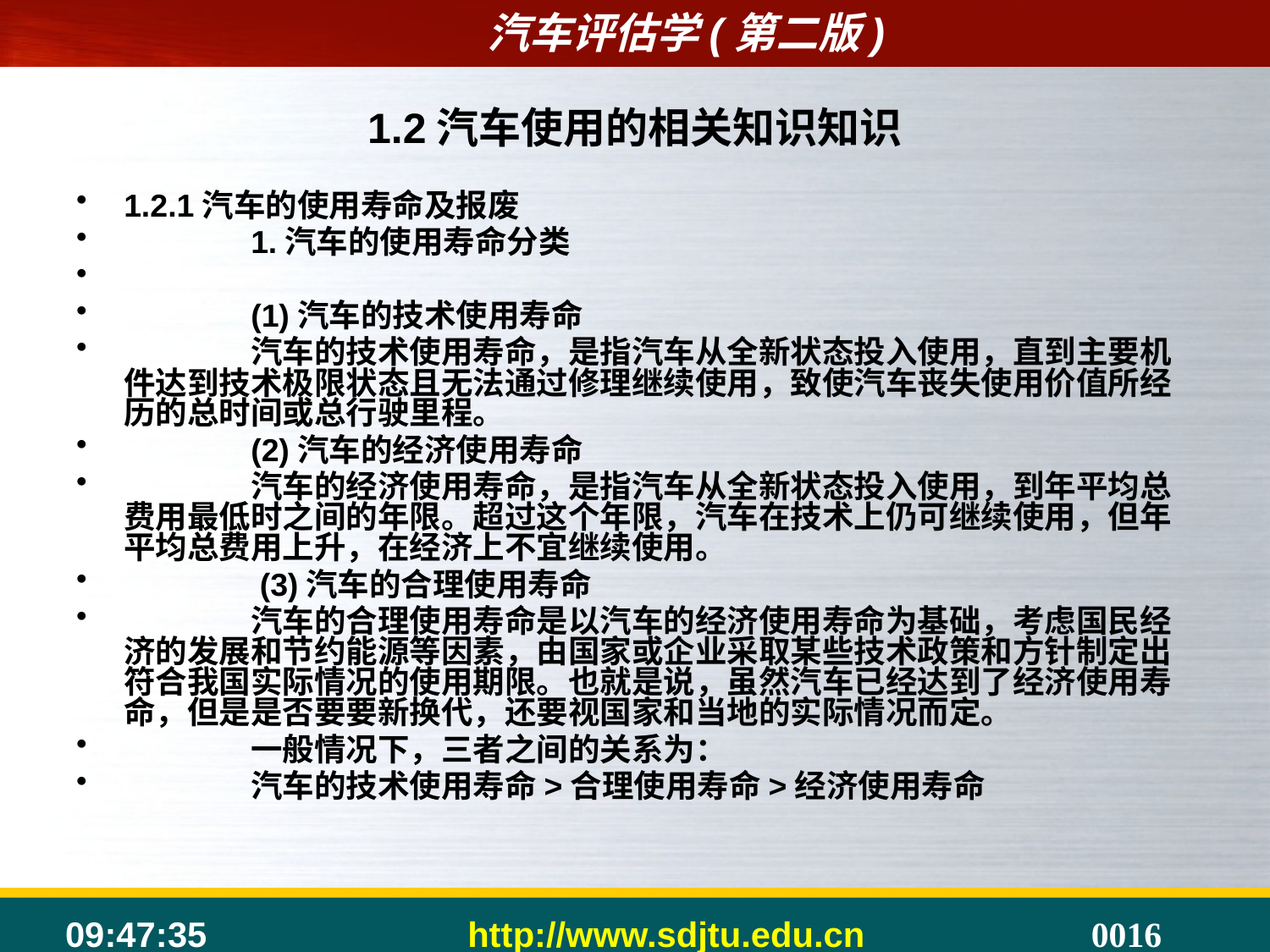

1.2汽车使用的相关知识知识
1.2.1汽车的使用寿命及报废
	1.汽车的使用寿命分类

	(1)汽车的技术使用寿命
	汽车的技术使用寿命，是指汽车从全新状态投入使用，直到主要机件达到技术极限状态且无法通过修理继续使用，致使汽车丧失使用价值所经历的总时间或总行驶里程。
	(2)汽车的经济使用寿命
	汽车的经济使用寿命，是指汽车从全新状态投入使用，到年平均总费用最低时之间的年限。超过这个年限，汽车在技术上仍可继续使用，但年平均总费用上升，在经济上不宜继续使用。
	 (3)汽车的合理使用寿命
	汽车的合理使用寿命是以汽车的经济使用寿命为基础，考虑国民经济的发展和节约能源等因素，由国家或企业采取某些技术政策和方针制定出符合我国实际情况的使用期限。也就是说，虽然汽车已经达到了经济使用寿命，但是是否要要新换代，还要视国家和当地的实际情况而定。
	一般情况下，三者之间的关系为：
	汽车的技术使用寿命>合理使用寿命>经济使用寿命